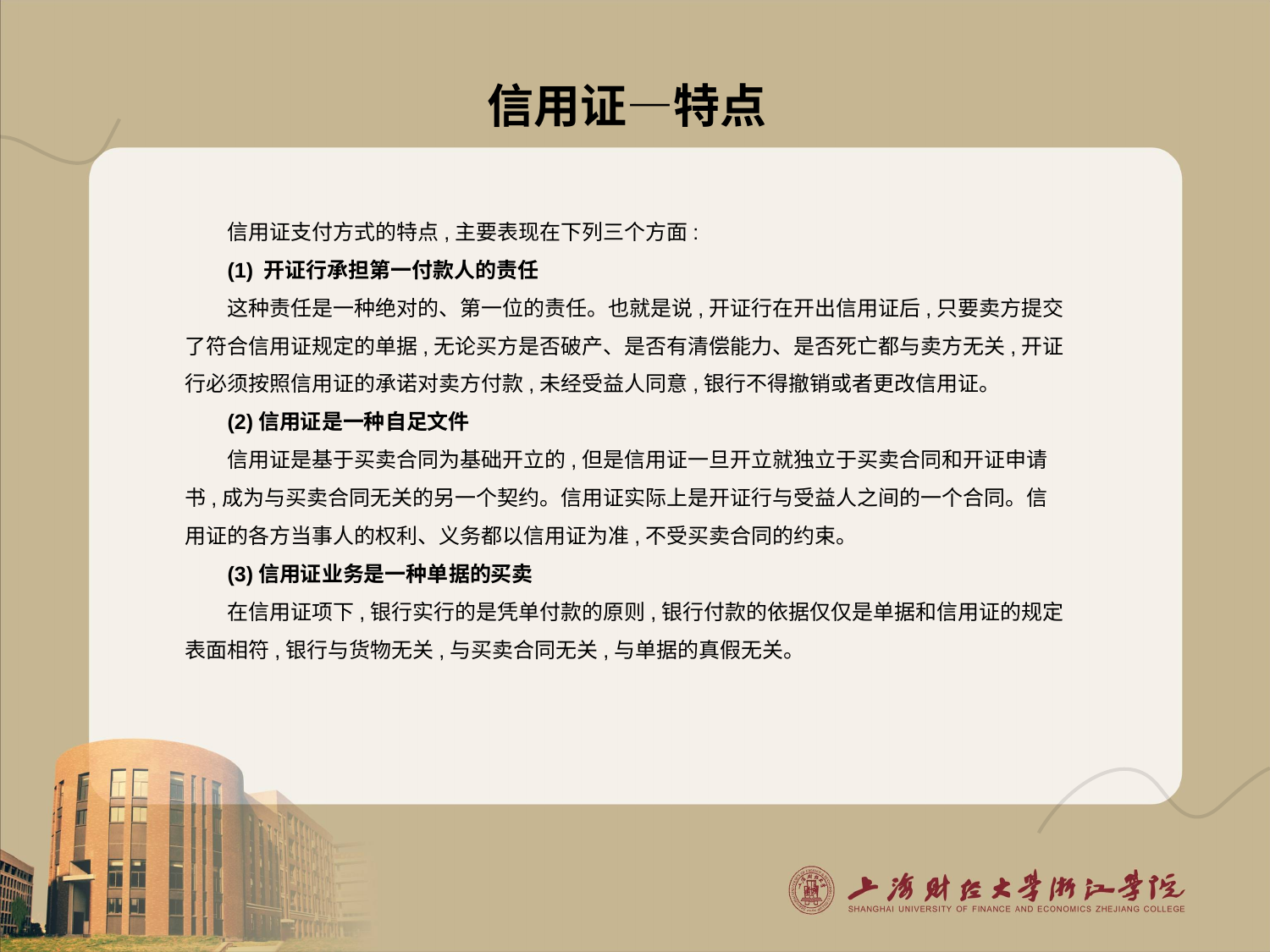

# 信用证—特点
信用证支付方式的特点,主要表现在下列三个方面:
(1) 开证行承担第一付款人的责任
这种责任是一种绝对的、第一位的责任。也就是说,开证行在开出信用证后,只要卖方提交了符合信用证规定的单据,无论买方是否破产、是否有清偿能力、是否死亡都与卖方无关,开证行必须按照信用证的承诺对卖方付款,未经受益人同意,银行不得撤销或者更改信用证。
(2)信用证是一种自足文件
信用证是基于买卖合同为基础开立的,但是信用证一旦开立就独立于买卖合同和开证申请书,成为与买卖合同无关的另一个契约。信用证实际上是开证行与受益人之间的一个合同。信用证的各方当事人的权利、义务都以信用证为准,不受买卖合同的约束。
(3)信用证业务是一种单据的买卖
在信用证项下,银行实行的是凭单付款的原则,银行付款的依据仅仅是单据和信用证的规定表面相符,银行与货物无关,与买卖合同无关,与单据的真假无关。